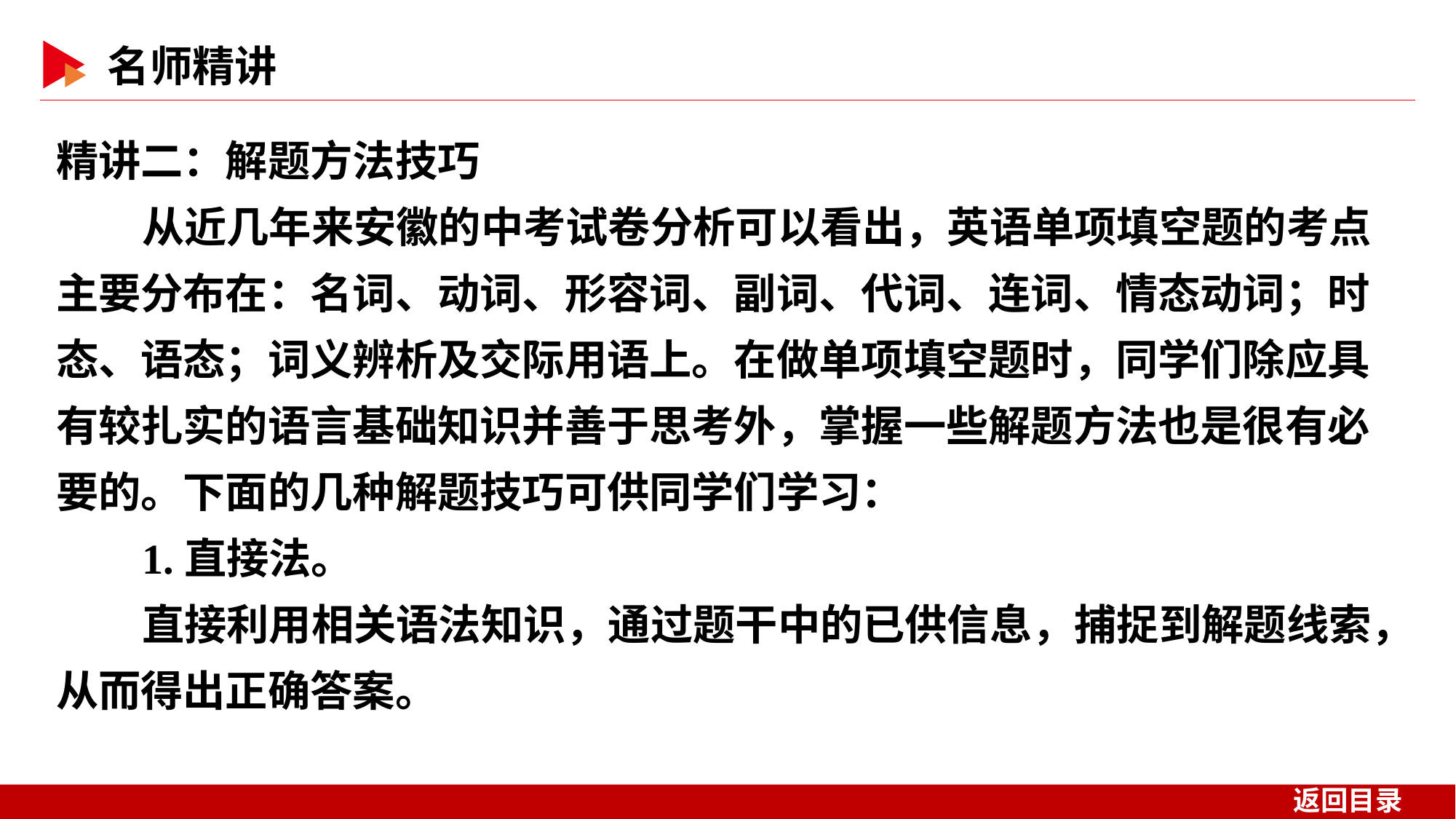

精讲二：解题方法技巧
从近几年来安徽的中考试卷分析可以看出，英语单项填空题的考点主要分布在：名词、动词、形容词、副词、代词、连词、情态动词；时态、语态；词义辨析及交际用语上。在做单项填空题时，同学们除应具有较扎实的语言基础知识并善于思考外，掌握一些解题方法也是很有必要的。下面的几种解题技巧可供同学们学习：
1.直接法。
直接利用相关语法知识，通过题干中的已供信息，捕捉到解题线索，从而得出正确答案。